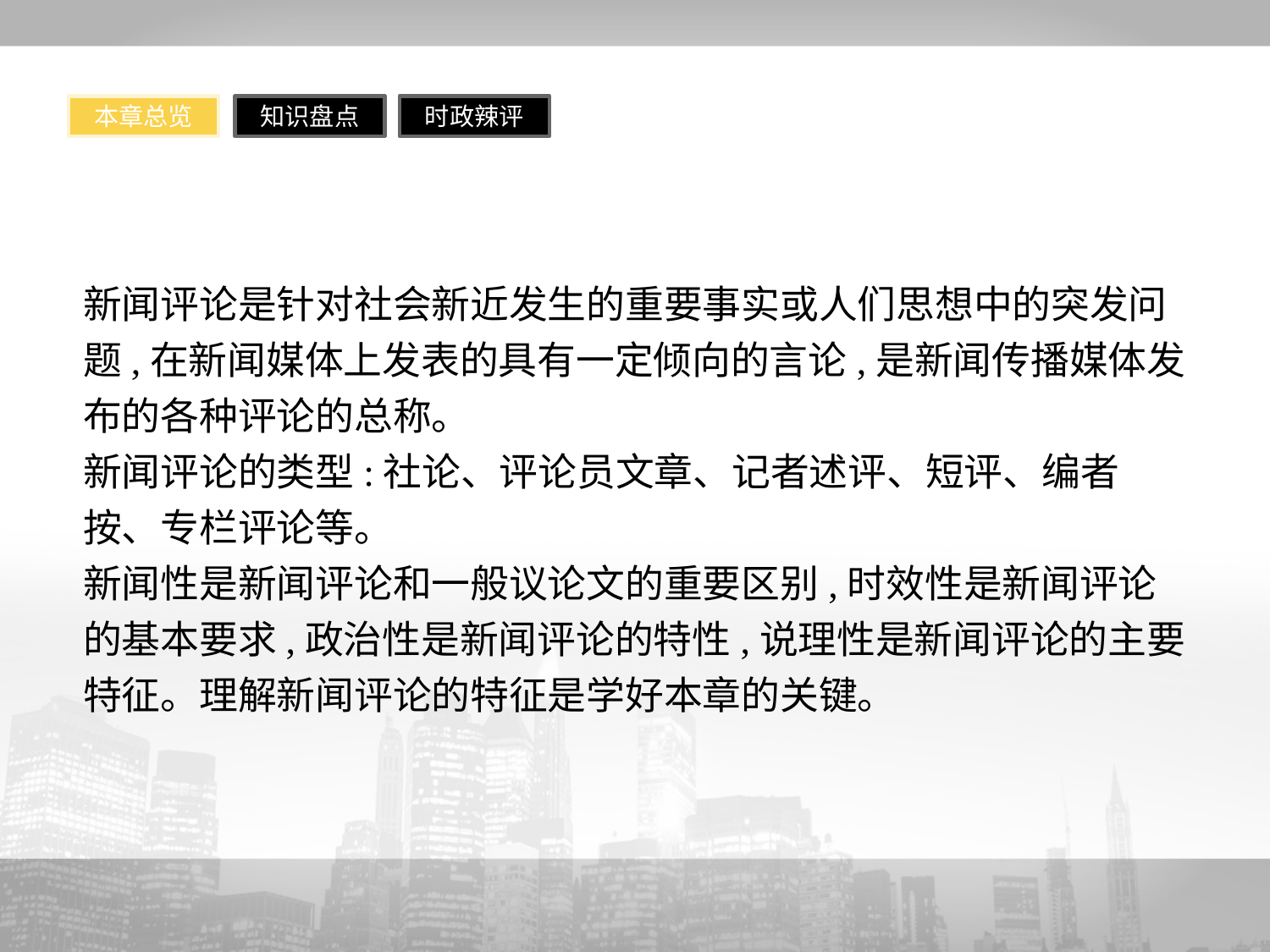

本章总览
知识盘点
时政辣评
新闻评论是针对社会新近发生的重要事实或人们思想中的突发问题,在新闻媒体上发表的具有一定倾向的言论,是新闻传播媒体发布的各种评论的总称。
新闻评论的类型:社论、评论员文章、记者述评、短评、编者按、专栏评论等。
新闻性是新闻评论和一般议论文的重要区别,时效性是新闻评论的基本要求,政治性是新闻评论的特性,说理性是新闻评论的主要特征。理解新闻评论的特征是学好本章的关键。